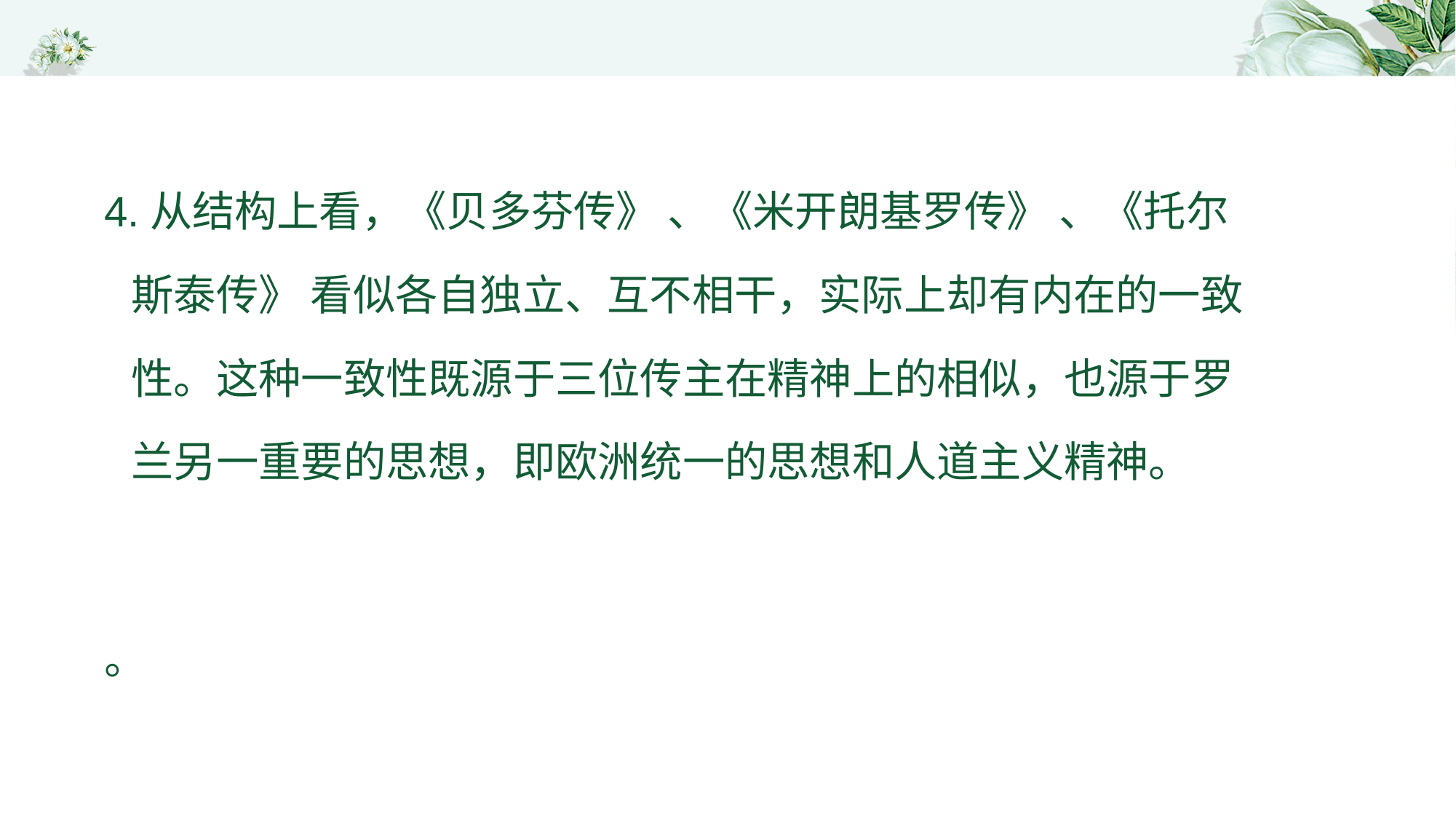

4.从结构上看，《贝多芬传》 、《米开朗基罗传》 、《托尔斯泰传》 看似各自独立、互不相干，实际上却有内在的一致性。这种一致性既源于三位传主在精神上的相似，也源于罗兰另一重要的思想，即欧洲统一的思想和人道主义精神。

。